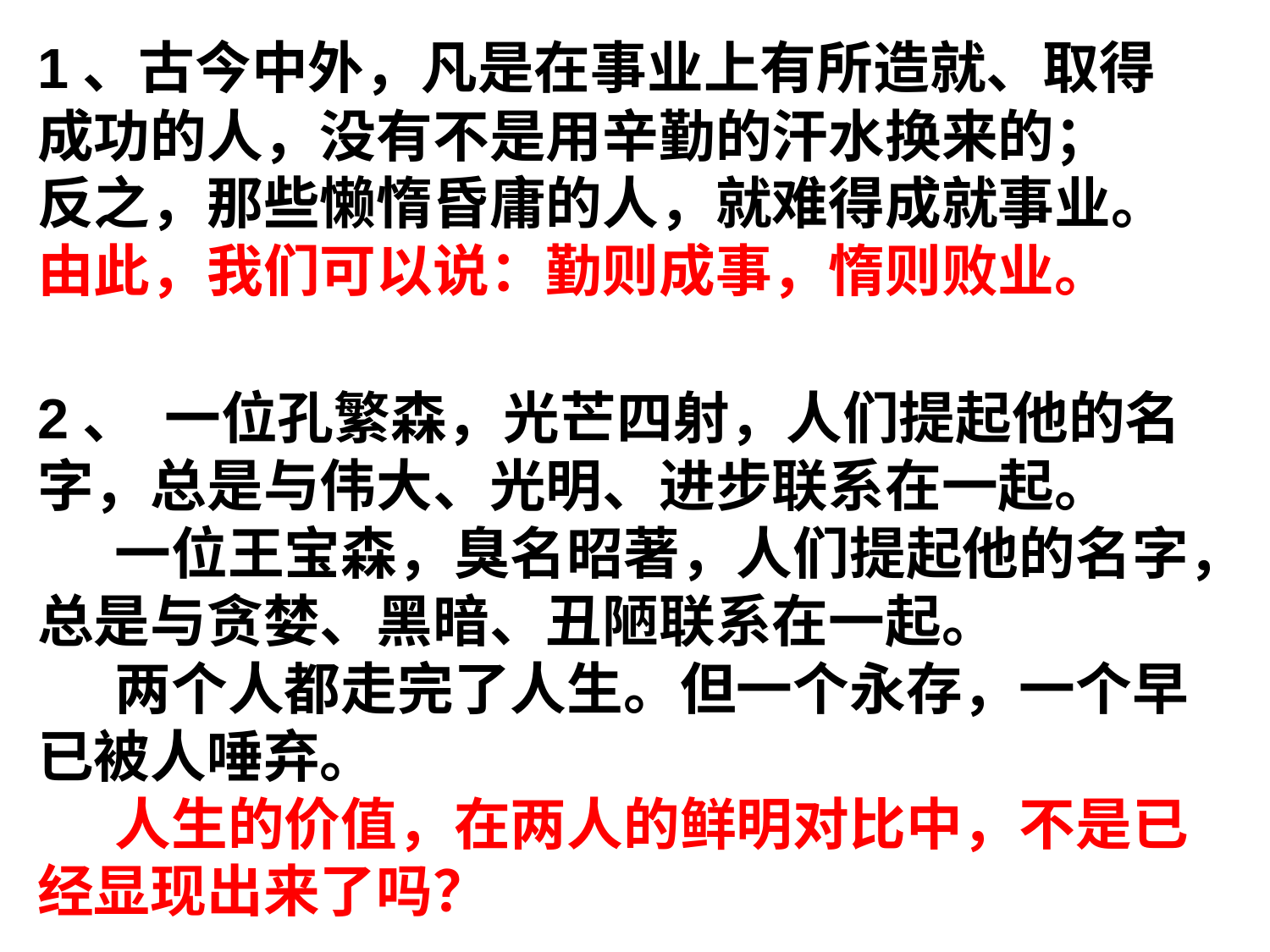

1、古今中外，凡是在事业上有所造就、取得成功的人，没有不是用辛勤的汗水换来的；反之，那些懒惰昏庸的人，就难得成就事业。由此，我们可以说：勤则成事，惰则败业。
2、  一位孔繁森，光芒四射，人们提起他的名字，总是与伟大、光明、进步联系在一起。
      一位王宝森，臭名昭著，人们提起他的名字，总是与贪婪、黑暗、丑陋联系在一起。
      两个人都走完了人生。但一个永存，一个早已被人唾弃。
      人生的价值，在两人的鲜明对比中，不是已经显现出来了吗？